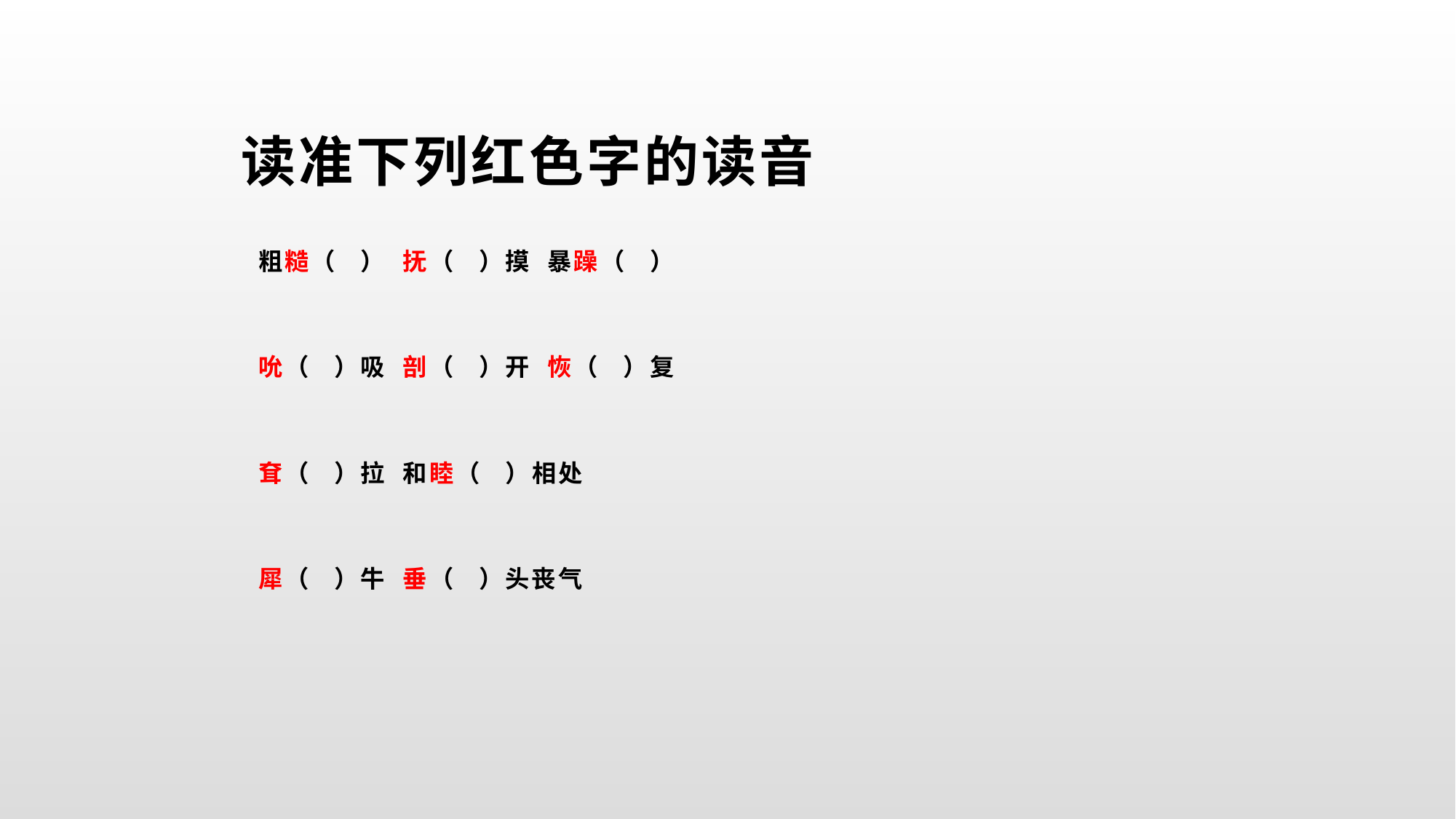

读准下列红色字的读音
粗糙（   ）  抚（   ）摸  暴躁（   ）

吮（   ）吸  剖（   ）开  恢（   ）复

耷（   ）拉  和睦（   ）相处

犀（   ）牛  垂（   ）头丧气